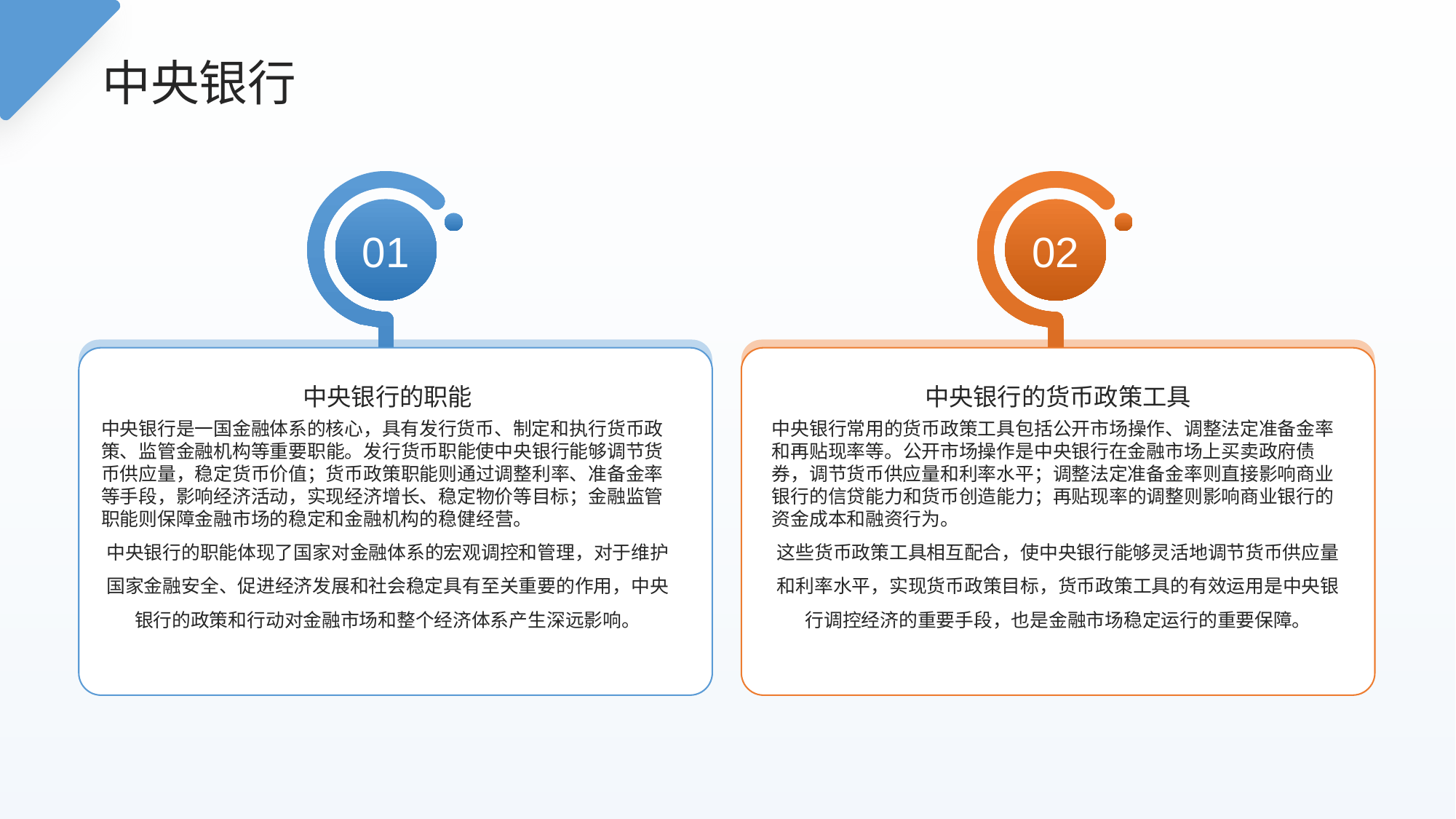

中央银行

01
02

中央银行的职能
中央银行的货币政策工具
中央银行是一国金融体系的核心，具有发行货币、制定和执行货币政策、监管金融机构等重要职能。发行货币职能使中央银行能够调节货币供应量，稳定货币价值；货币政策职能则通过调整利率、准备金率等手段，影响经济活动，实现经济增长、稳定物价等目标；金融监管职能则保障金融市场的稳定和金融机构的稳健经营。
中央银行的职能体现了国家对金融体系的宏观调控和管理，对于维护国家金融安全、促进经济发展和社会稳定具有至关重要的作用，中央银行的政策和行动对金融市场和整个经济体系产生深远影响。
中央银行常用的货币政策工具包括公开市场操作、调整法定准备金率和再贴现率等。公开市场操作是中央银行在金融市场上买卖政府债券，调节货币供应量和利率水平；调整法定准备金率则直接影响商业银行的信贷能力和货币创造能力；再贴现率的调整则影响商业银行的资金成本和融资行为。
这些货币政策工具相互配合，使中央银行能够灵活地调节货币供应量和利率水平，实现货币政策目标，货币政策工具的有效运用是中央银行调控经济的重要手段，也是金融市场稳定运行的重要保障。